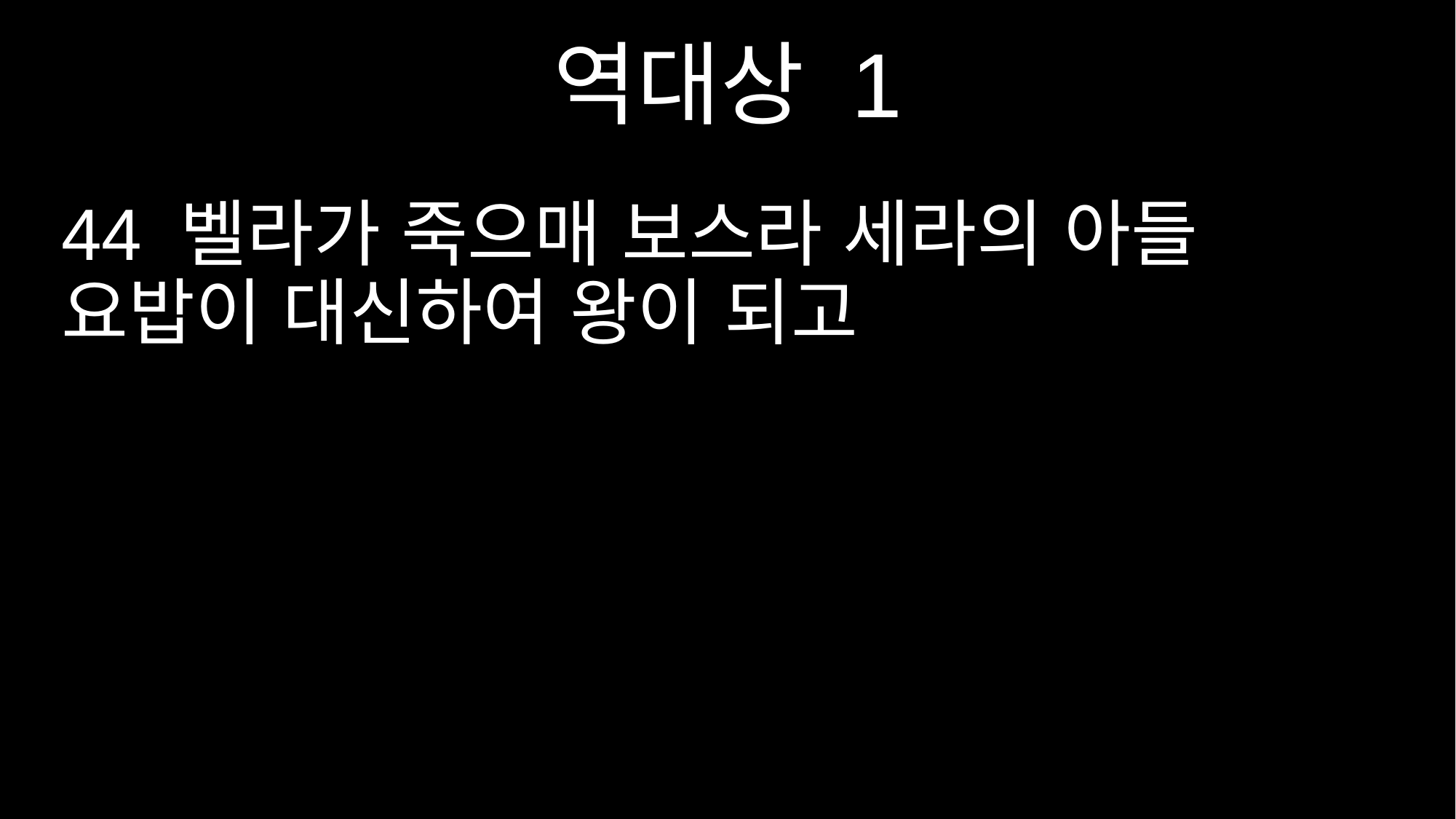

역대상 1
44 벨라가 죽으매 보스라 세라의 아들 요밥이 대신하여 왕이 되고